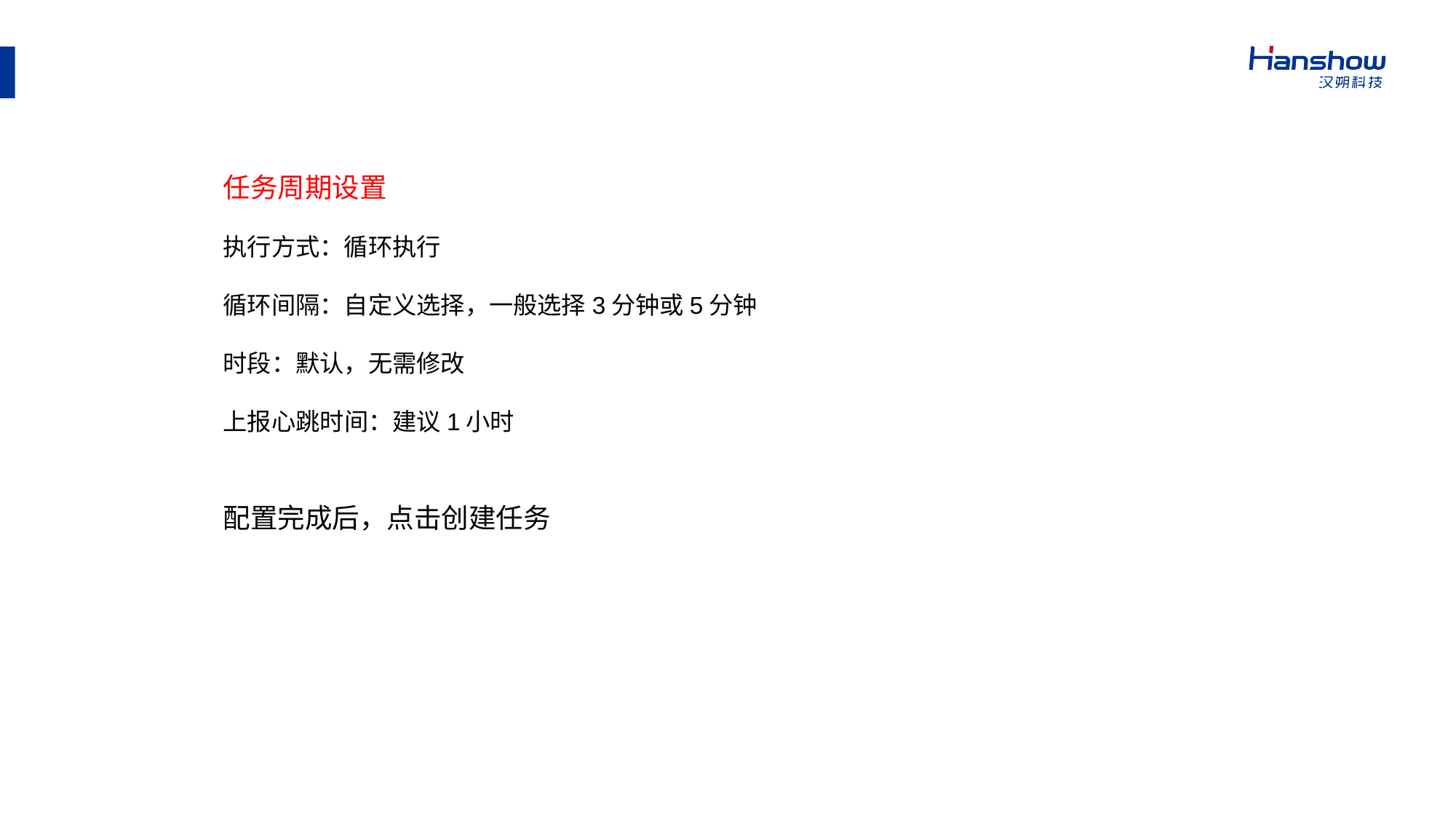

任务周期设置
执行方式：循环执行
循环间隔：自定义选择，一般选择3分钟或5分钟
时段：默认，无需修改
上报心跳时间：建议1小时

配置完成后，点击创建任务